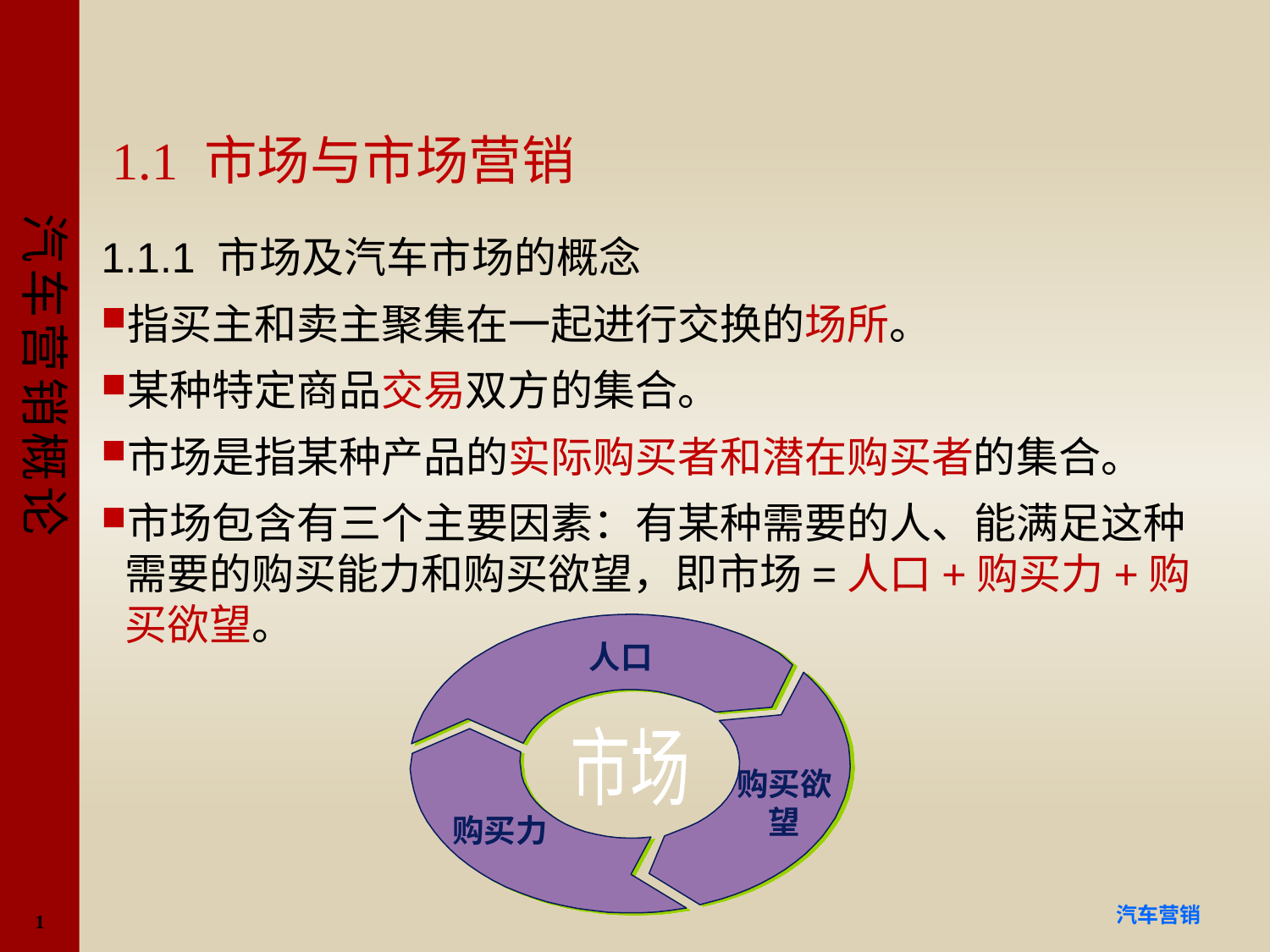

# 1.1 市场与市场营销
1.1.1 市场及汽车市场的概念
指买主和卖主聚集在一起进行交换的场所。
某种特定商品交易双方的集合。
市场是指某种产品的实际购买者和潜在购买者的集合。
市场包含有三个主要因素：有某种需要的人、能满足这种需要的购买能力和购买欲望，即市场=人口+购买力+购买欲望。

人口

购买力
市场
购买欲望
1